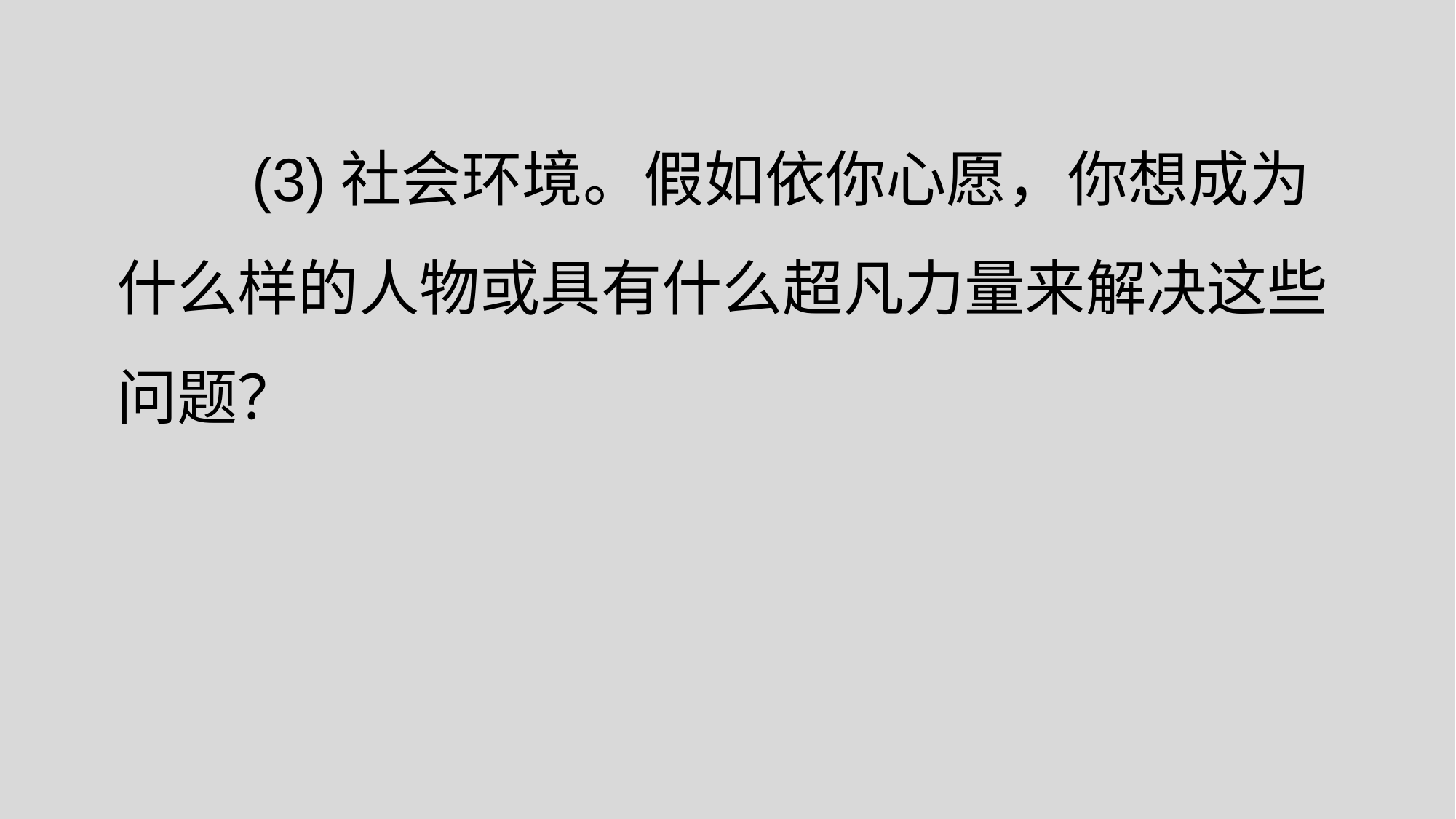

(3)社会环境。假如依你心愿，你想成为什么样的人物或具有什么超凡力量来解决这些问题？